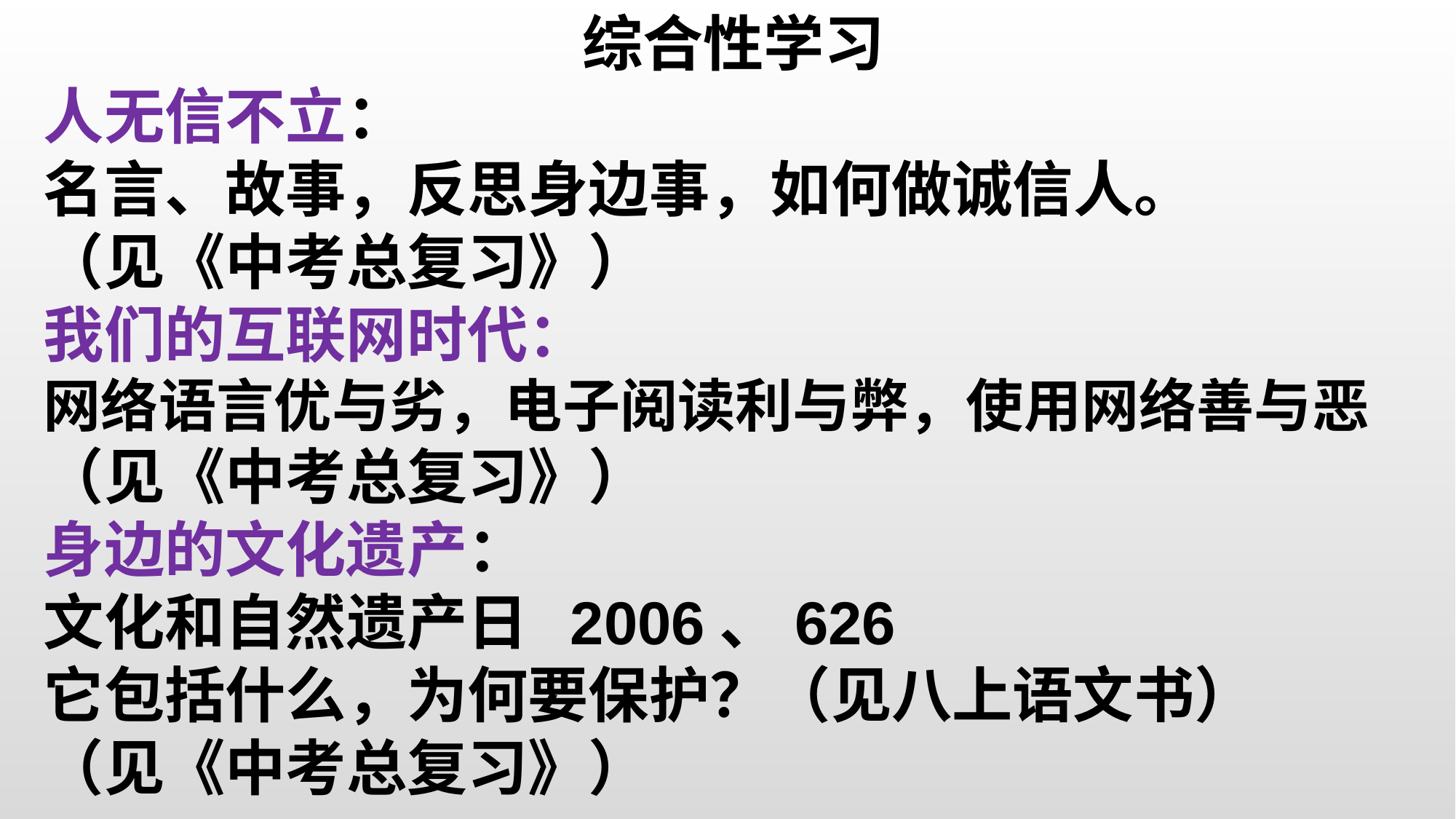

综合性学习
人无信不立：
名言、故事，反思身边事，如何做诚信人。
（见《中考总复习》）
我们的互联网时代：
网络语言优与劣，电子阅读利与弊，使用网络善与恶
（见《中考总复习》）
身边的文化遗产：
文化和自然遗产日  2006、626
它包括什么，为何要保护？（见八上语文书）
（见《中考总复习》）